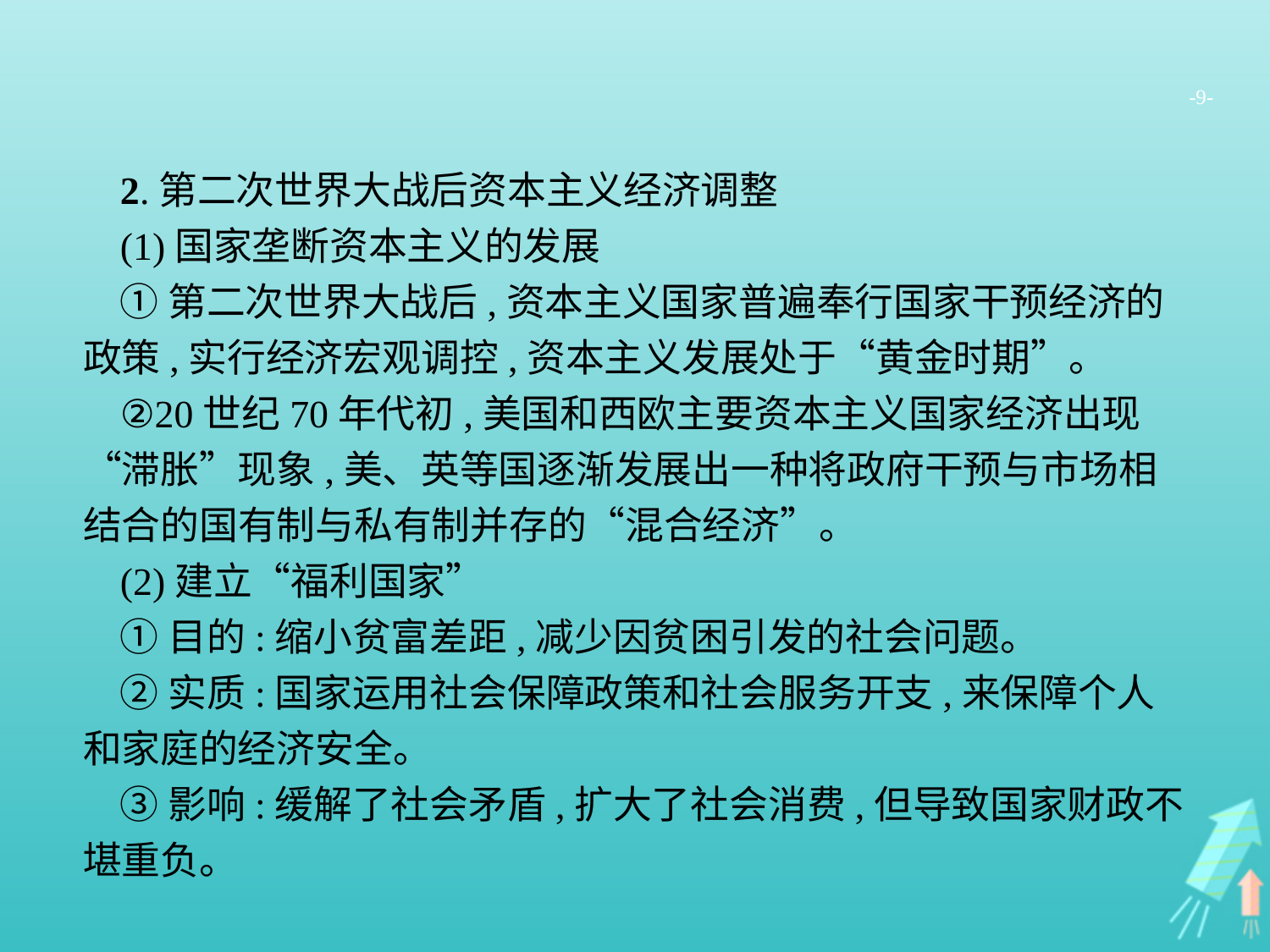

-9-
2.第二次世界大战后资本主义经济调整
(1)国家垄断资本主义的发展
①第二次世界大战后,资本主义国家普遍奉行国家干预经济的政策,实行经济宏观调控,资本主义发展处于“黄金时期”。
②20世纪70年代初,美国和西欧主要资本主义国家经济出现“滞胀”现象,美、英等国逐渐发展出一种将政府干预与市场相结合的国有制与私有制并存的“混合经济”。
(2)建立“福利国家”
①目的:缩小贫富差距,减少因贫困引发的社会问题。
②实质:国家运用社会保障政策和社会服务开支,来保障个人和家庭的经济安全。
③影响:缓解了社会矛盾,扩大了社会消费,但导致国家财政不堪重负。